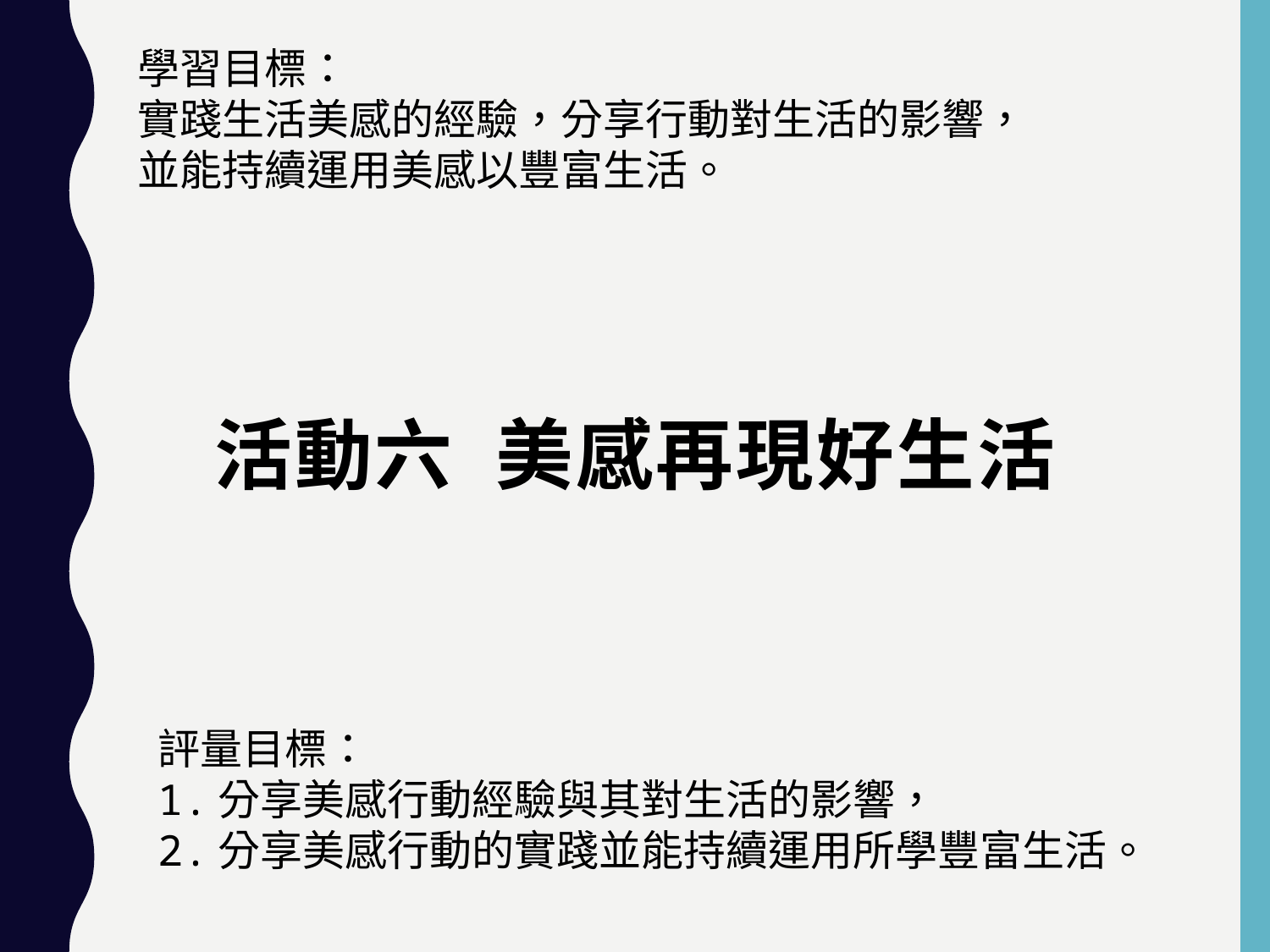

學習目標：
實踐生活美感的經驗，分享行動對生活的影響，並能持續運用美感以豐富生活。
# 活動六  美感再現好生活
評量目標：
1.分享美感行動經驗與其對生活的影響，
2.分享美感行動的實踐並能持續運用所學豐富生活。